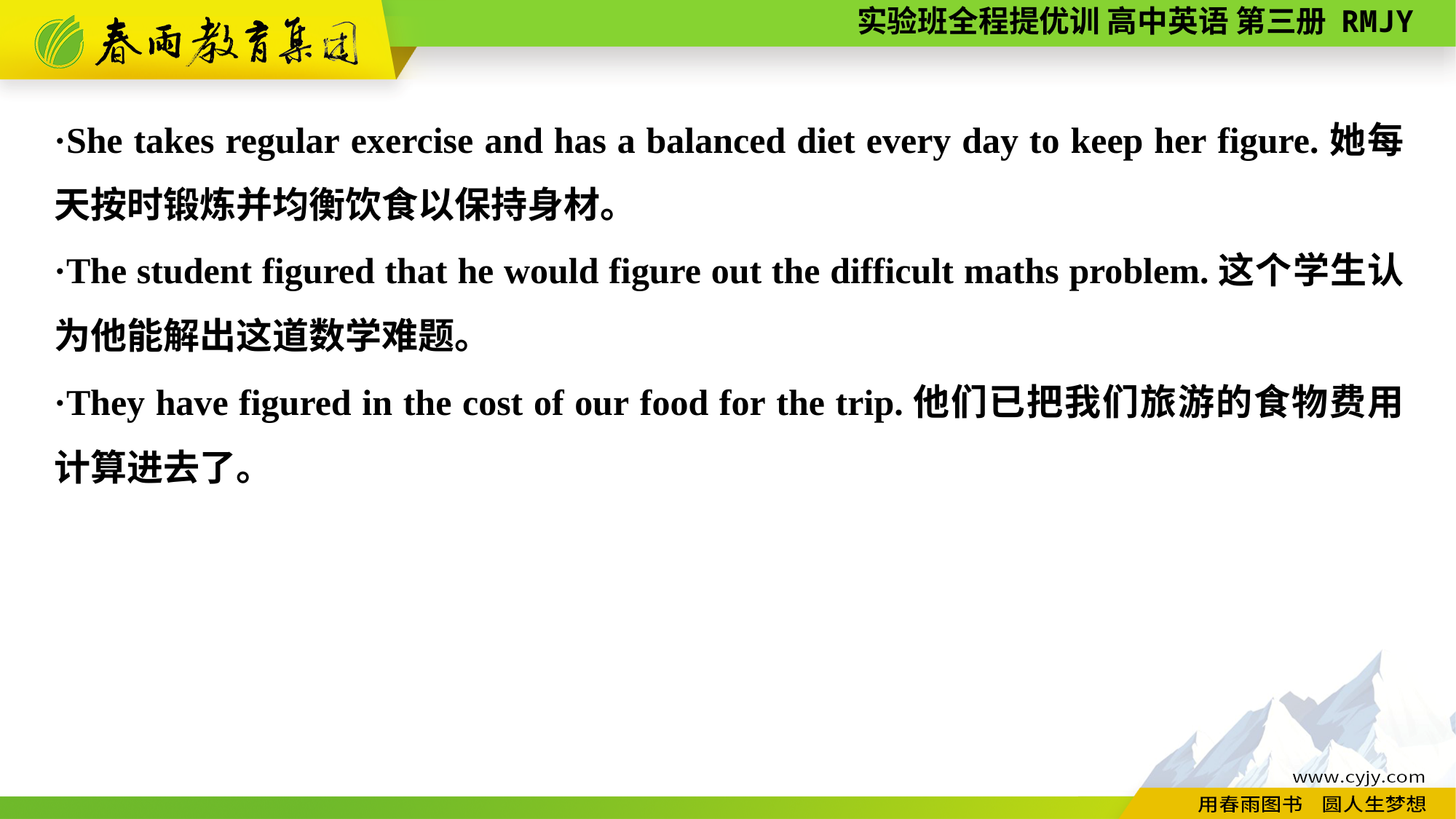

·She takes regular exercise and has a balanced diet every day to keep her figure.她每天按时锻炼并均衡饮食以保持身材。
·The student figured that he would figure out the difficult maths problem.这个学生认为他能解出这道数学难题。
·They have figured in the cost of our food for the trip.他们已把我们旅游的食物费用计算进去了。